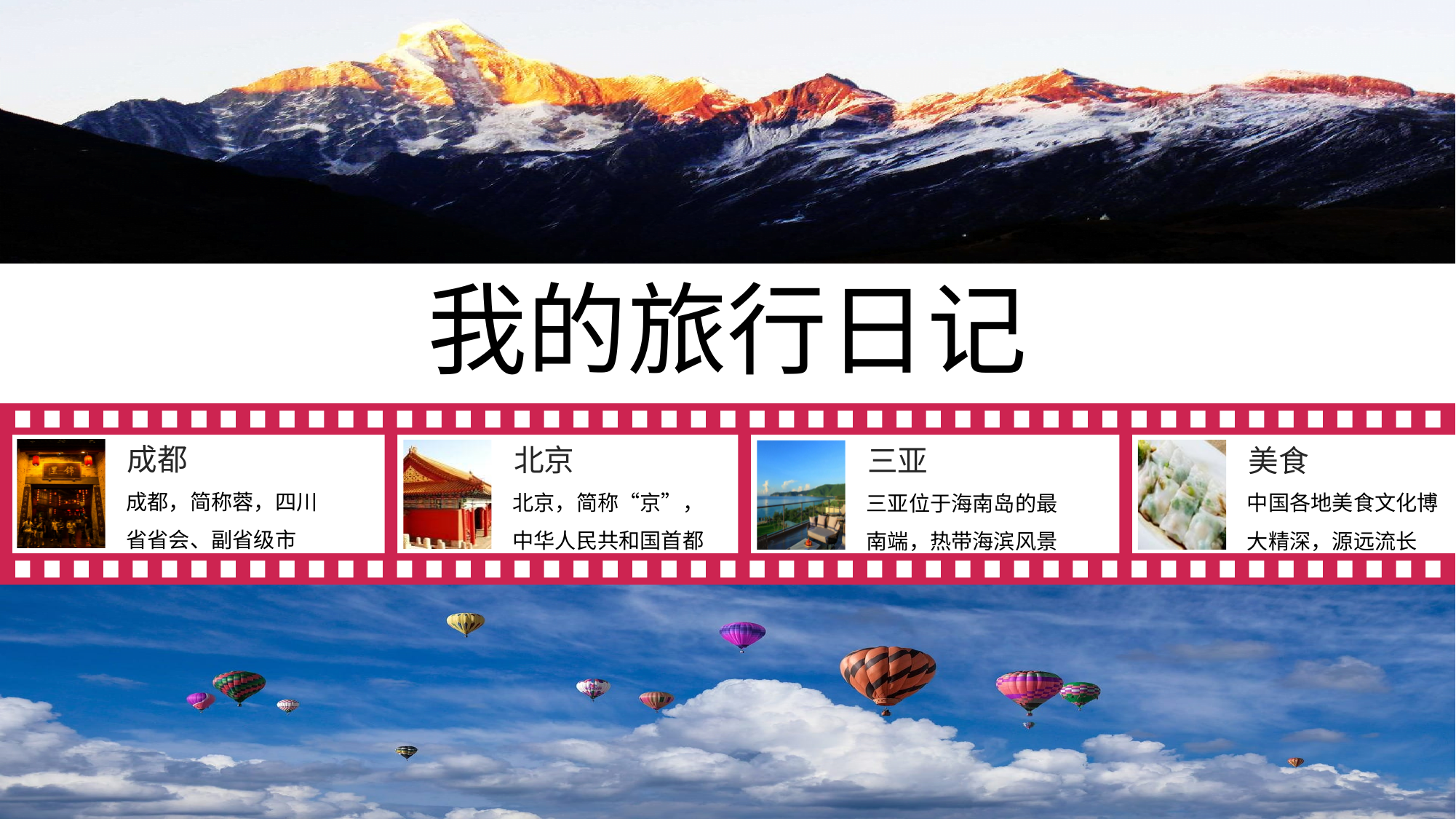

我的旅行日记

成都
北京
美食
三亚

成都，简称蓉，四川省省会、副省级市
北京，简称“京”，中华人民共和国首都
中国各地美食文化博大精深，源远流长
三亚位于海南岛的最南端，热带海滨风景